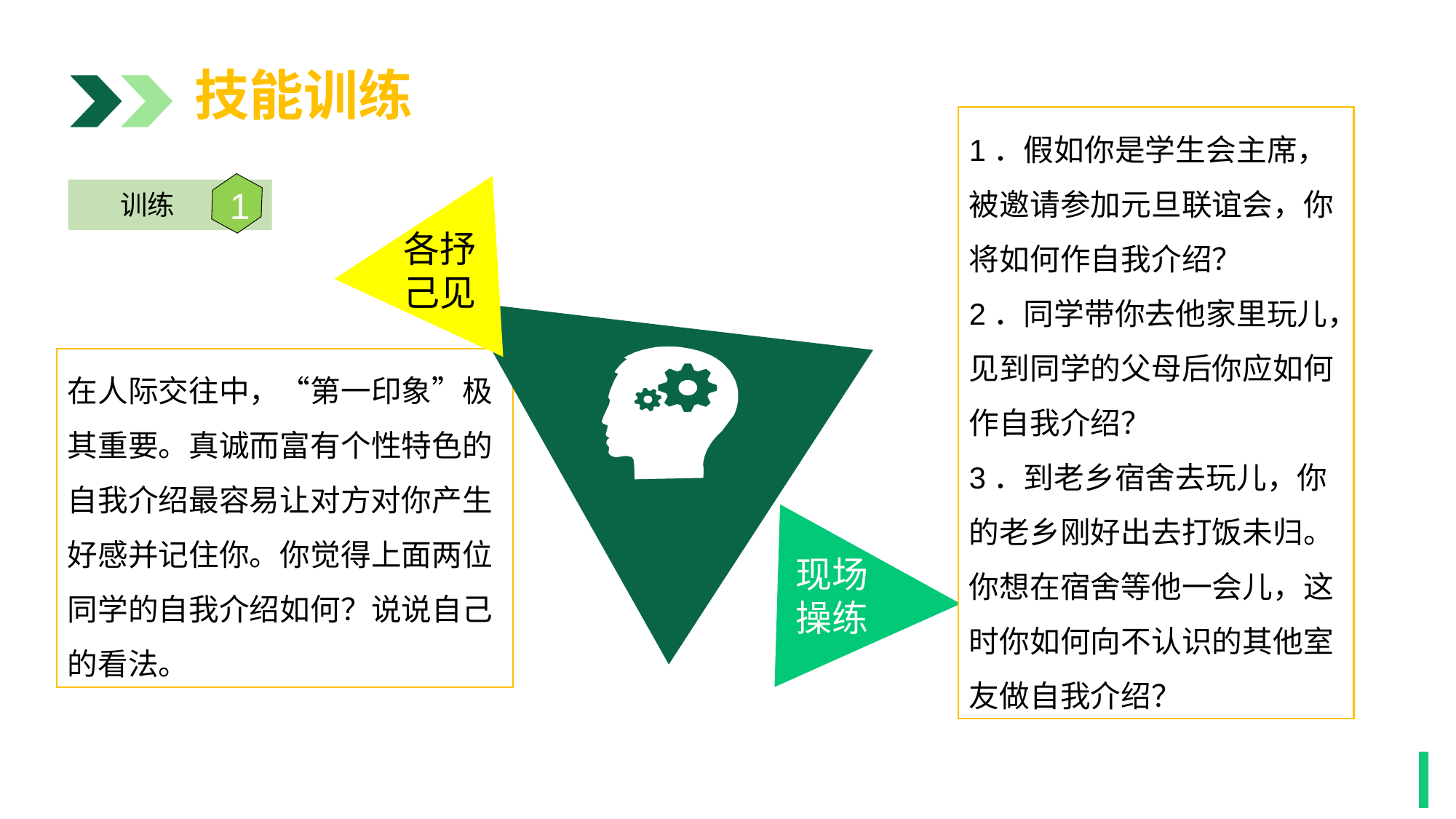

技能训练

1．假如你是学生会主席，被邀请参加元旦联谊会，你将如何作自我介绍？
2．同学带你去他家里玩儿，见到同学的父母后你应如何作自我介绍？
3．到老乡宿舍去玩儿，你的老乡刚好出去打饭未归。你想在宿舍等他一会儿，这时你如何向不认识的其他室友做自我介绍？

各抒
己见
1

训练

在人际交往中，“第一印象”极其重要。真诚而富有个性特色的自我介绍最容易让对方对你产生好感并记住你。你觉得上面两位同学的自我介绍如何？说说自己的看法。

现场
操练
7